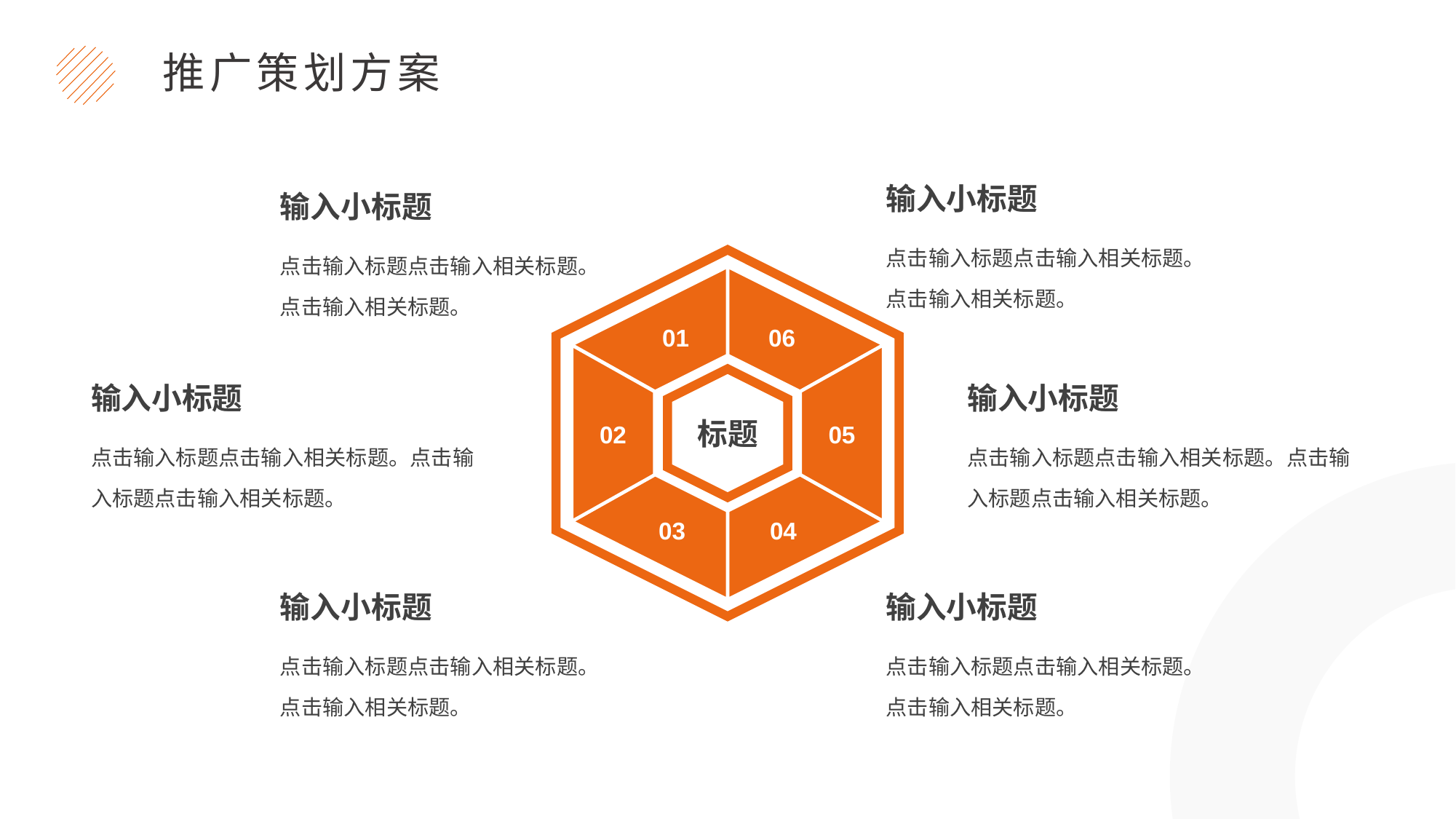

推广策划方案
输入小标题
点击输入标题点击输入相关标题。点击输入相关标题。
输入小标题
点击输入标题点击输入相关标题。点击输入相关标题。

01
06

输入小标题
点击输入标题点击输入相关标题。点击输入标题点击输入相关标题。
输入小标题
点击输入标题点击输入相关标题。点击输入标题点击输入相关标题。

标题
02
05

03
04
输入小标题
点击输入标题点击输入相关标题。点击输入相关标题。
输入小标题
点击输入标题点击输入相关标题。点击输入相关标题。